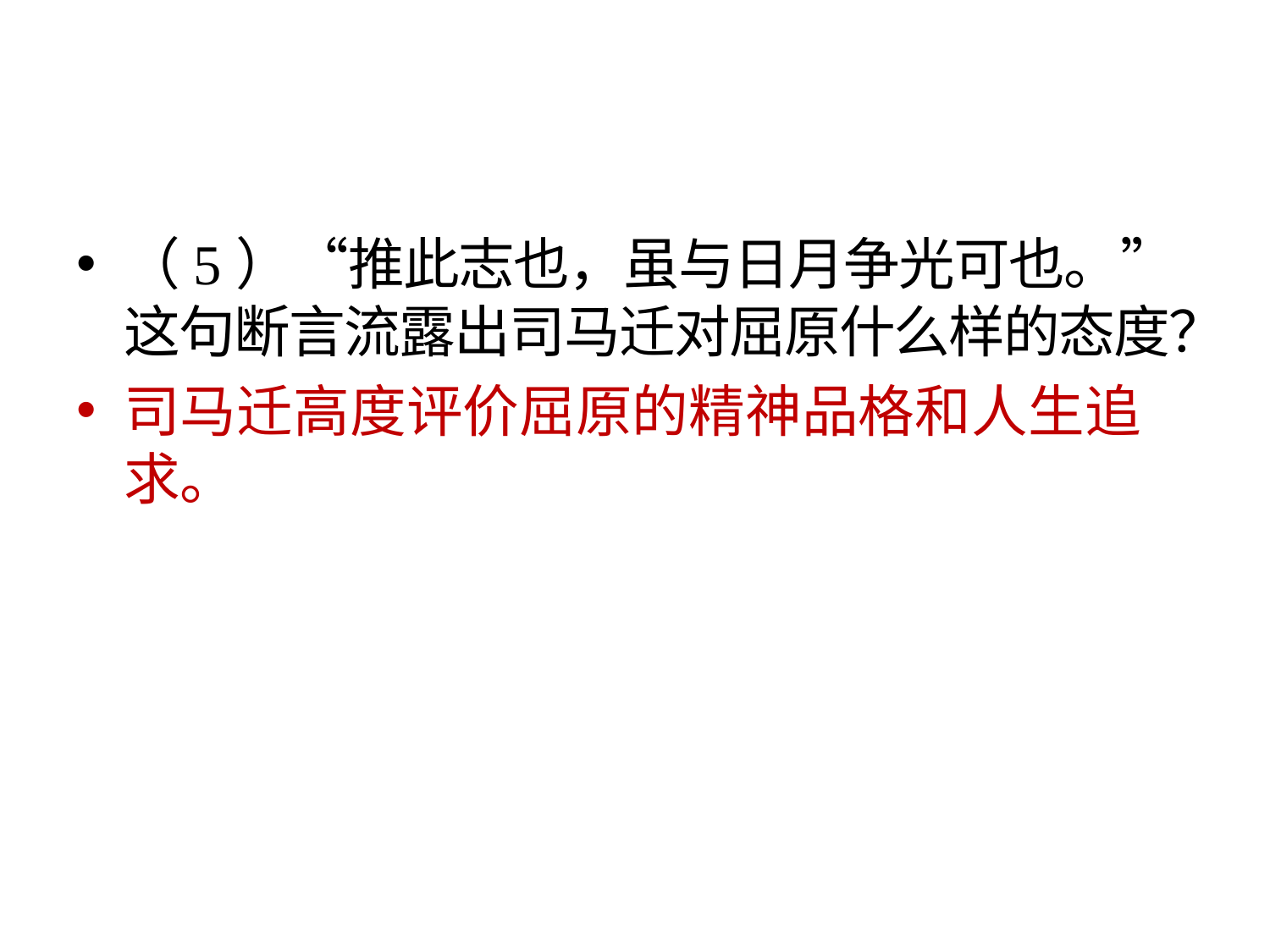

（5）“推此志也，虽与日月争光可也。”这句断言流露出司马迁对屈原什么样的态度？
司马迁高度评价屈原的精神品格和人生追求。